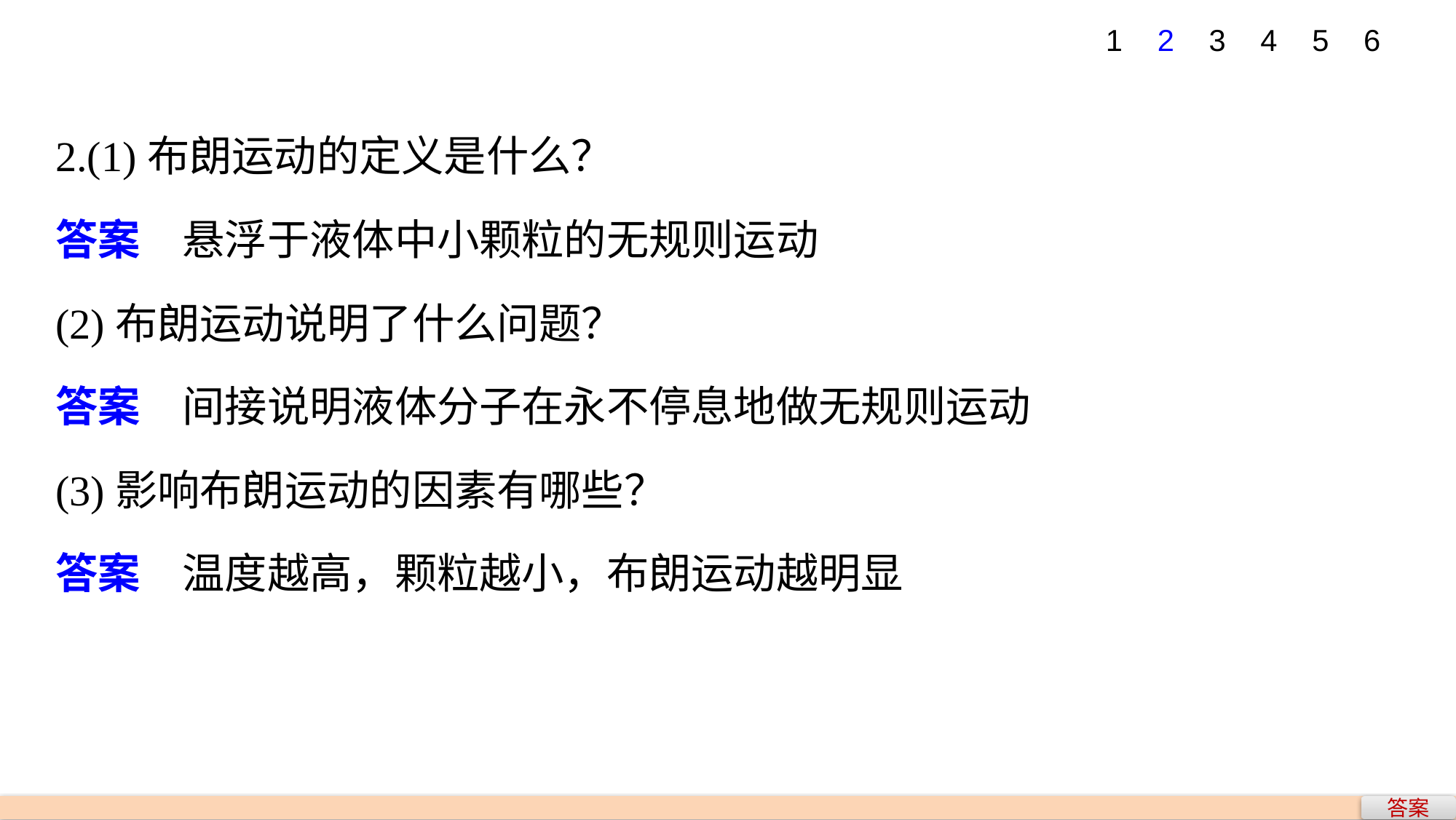

1
2
3
4
5
6
2.(1)布朗运动的定义是什么？
答案　悬浮于液体中小颗粒的无规则运动
(2)布朗运动说明了什么问题？
答案　间接说明液体分子在永不停息地做无规则运动
(3)影响布朗运动的因素有哪些？
答案　温度越高，颗粒越小，布朗运动越明显

答案